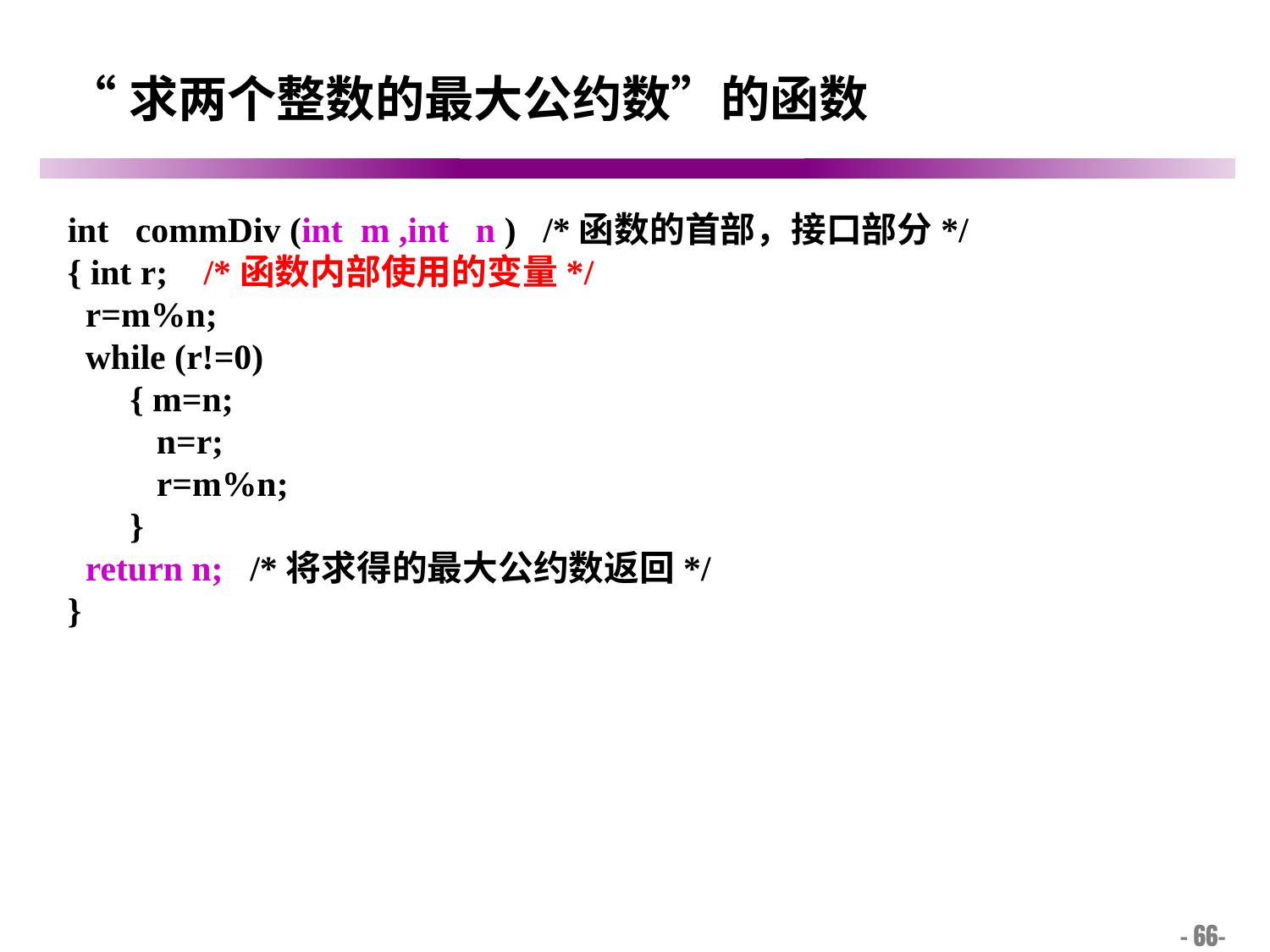

# “求两个整数的最大公约数”的函数
int   commDiv (int  m ,int   n )   /*函数的首部，接口部分*/
{ int r;    /*函数内部使用的变量*/
  r=m%n;
  while (r!=0)
       { m=n;
          n=r;
          r=m%n;
       }
  return n;   /*将求得的最大公约数返回*/
}

 - 66-